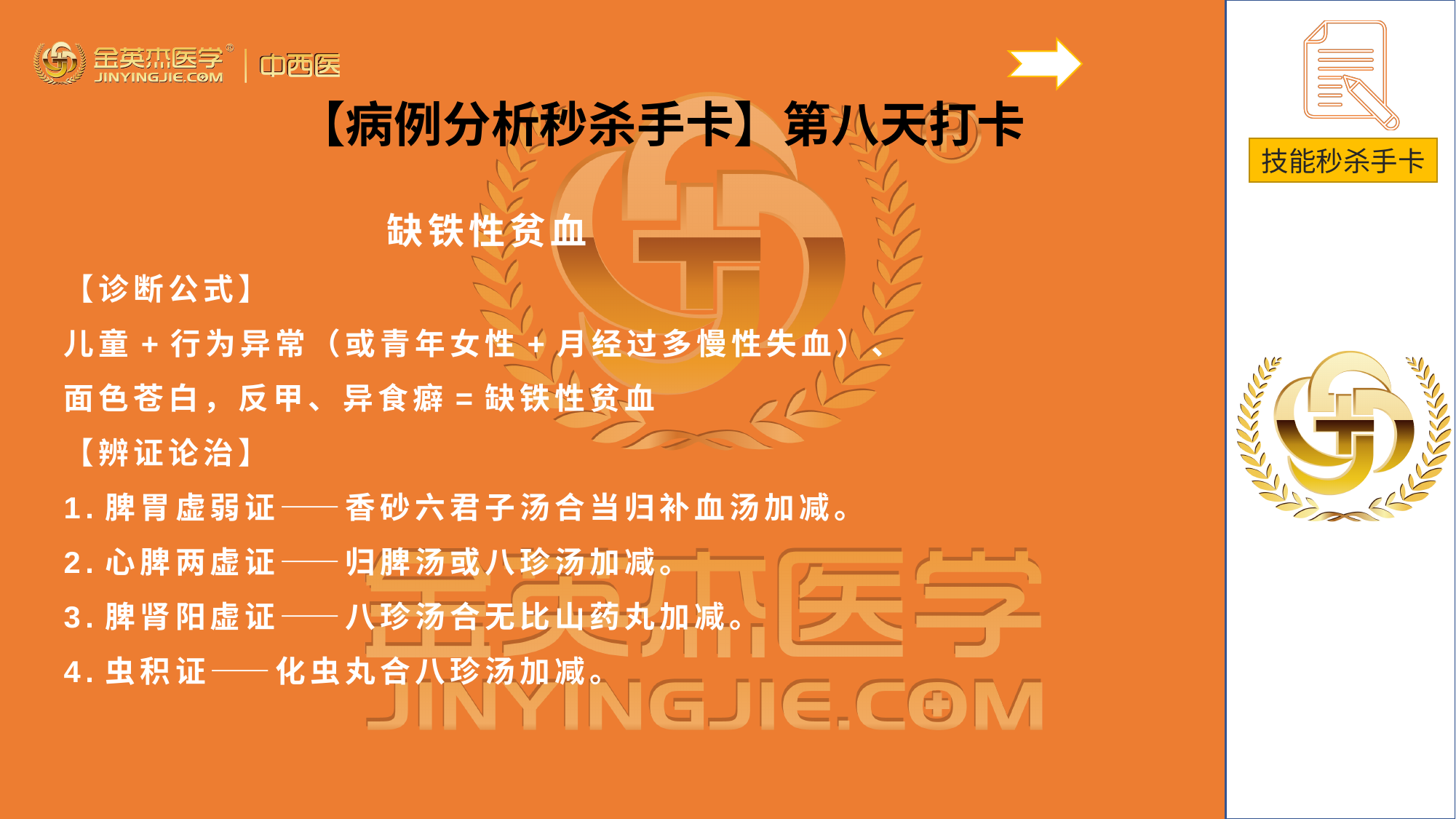

【病例分析秒杀手卡】第八天打卡
缺铁性贫血
【诊断公式】
儿童+行为异常（或青年女性+月经过多慢性失血）、面色苍白，反甲、异食癖=缺铁性贫血
【辨证论治】
1.脾胃虚弱证——香砂六君子汤合当归补血汤加减。
2.心脾两虚证——归脾汤或八珍汤加减。
3.脾肾阳虚证——八珍汤合无比山药丸加减。
4.虫积证——化虫丸合八珍汤加减。